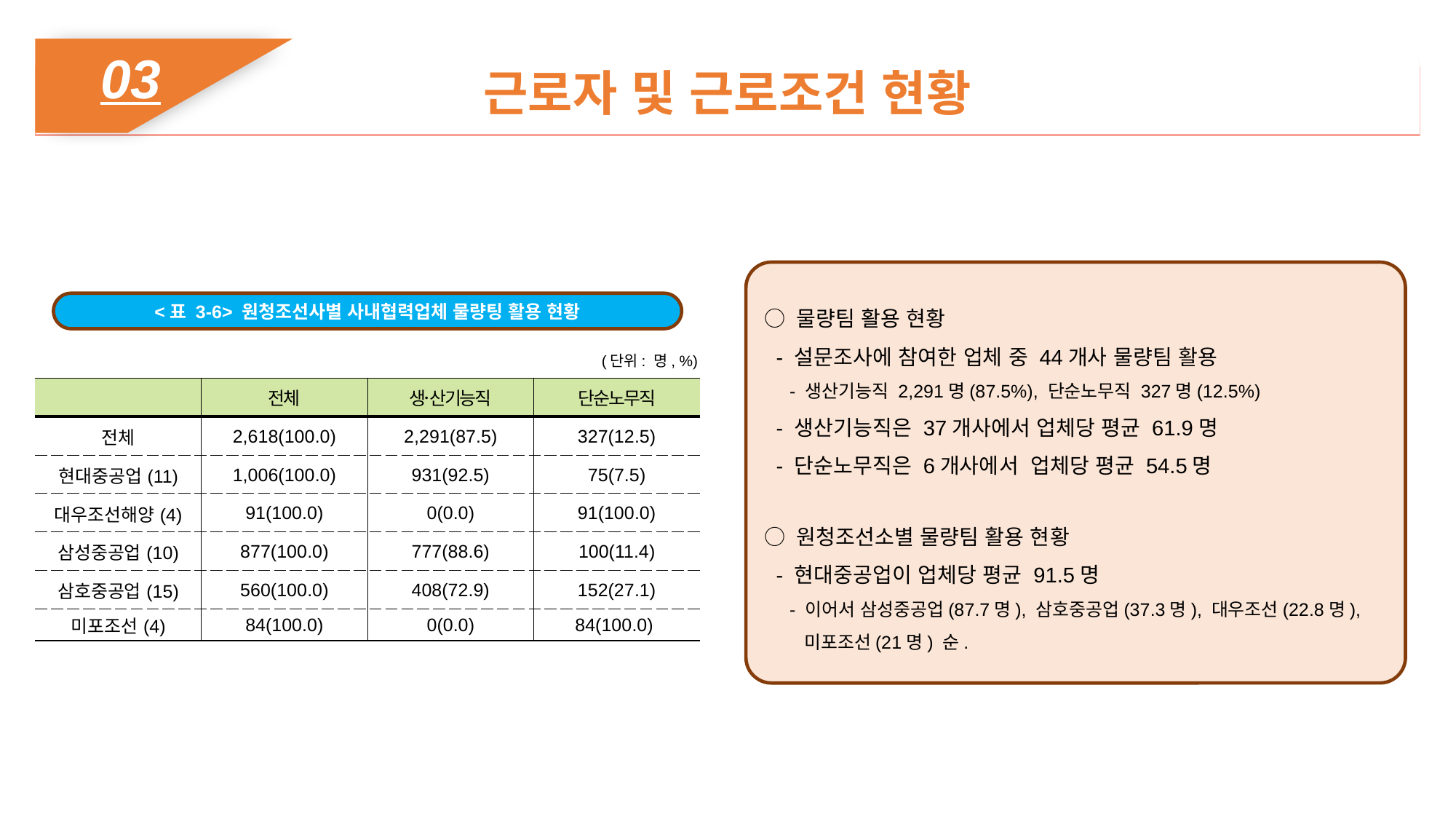

03
근로자 및 근로조건 현황
○ 물량팀 활용 현황
  - 설문조사에 참여한 업체 중 44개사 물량팀 활용
     - 생산기능직 2,291명(87.5%), 단순노무직 327명(12.5%)
  - 생산기능직은 37개사에서 업체당 평균 61.9명
  - 단순노무직은 6개사에서  업체당 평균 54.5명

○ 원청조선소별 물량팀 활용 현황
  - 현대중공업이 업체당 평균 91.5명
     - 이어서 삼성중공업(87.7명), 삼호중공업(37.3명), 대우조선(22.8명),
       미포조선(21명) 순.
<표 3-6> 원청조선사별 사내협력업체 물량팅 활용 현황
(단위: 명, %)
|  | 전체 | 생산〮기능직 | 단순노무직 |
| --- | --- | --- | --- |
| 전체 | 2,618(100.0) | 2,291(87.5) | 327(12.5) |
| 현대중공업(11) | 1,006(100.0) | 931(92.5) | 75(7.5) |
| 대우조선해양(4) | 91(100.0) | 0(0.0) | 91(100.0) |
| 삼성중공업(10) | 877(100.0) | 777(88.6) | 100(11.4) |
| 삼호중공업(15) | 560(100.0) | 408(72.9) | 152(27.1) |
| 미포조선(4) | 84(100.0) | 0(0.0) | 84(100.0) |